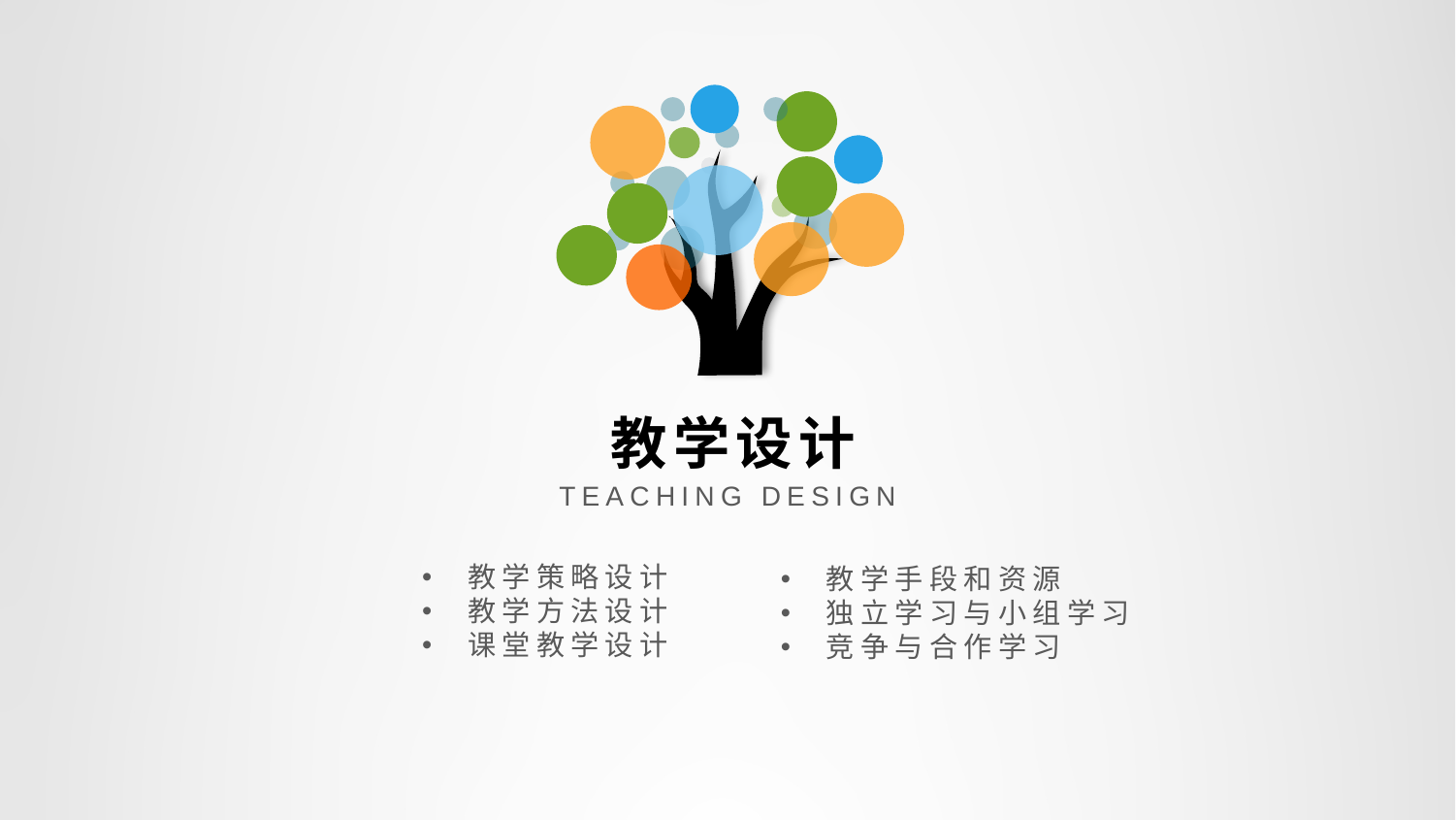

教学设计
TEACHING DESIGN
教学策略设计
教学方法设计
课堂教学设计
教学手段和资源
独立学习与小组学习
竞争与合作学习